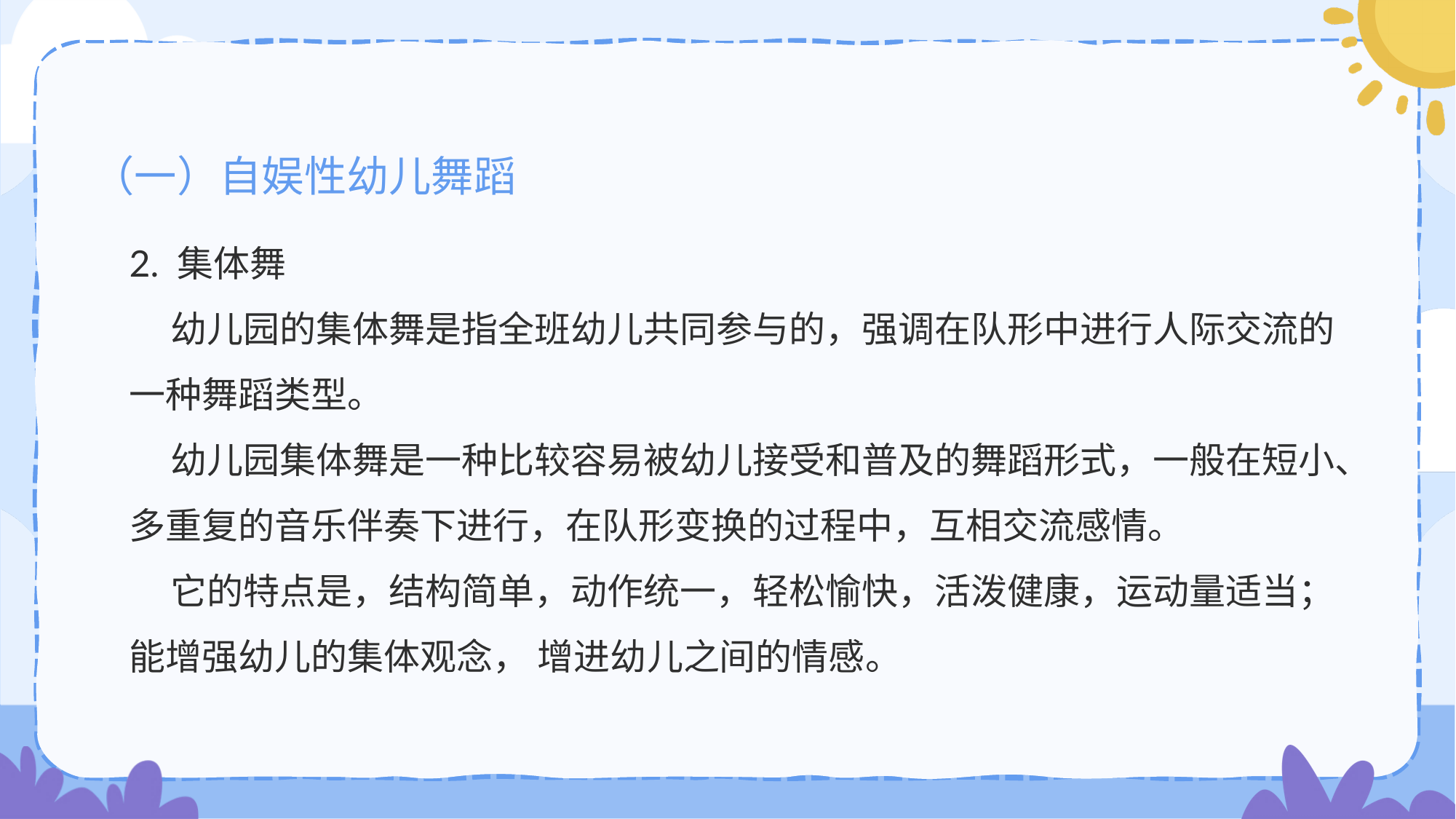

（一）自娱性幼儿舞蹈
2. 集体舞
    幼儿园的集体舞是指全班幼儿共同参与的，强调在队形中进行人际交流的一种舞蹈类型。
    幼儿园集体舞是一种比较容易被幼儿接受和普及的舞蹈形式，一般在短小、多重复的音乐伴奏下进行，在队形变换的过程中，互相交流感情。
    它的特点是，结构简单，动作统一，轻松愉快，活泼健康，运动量适当；能增强幼儿的集体观念， 增进幼儿之间的情感。